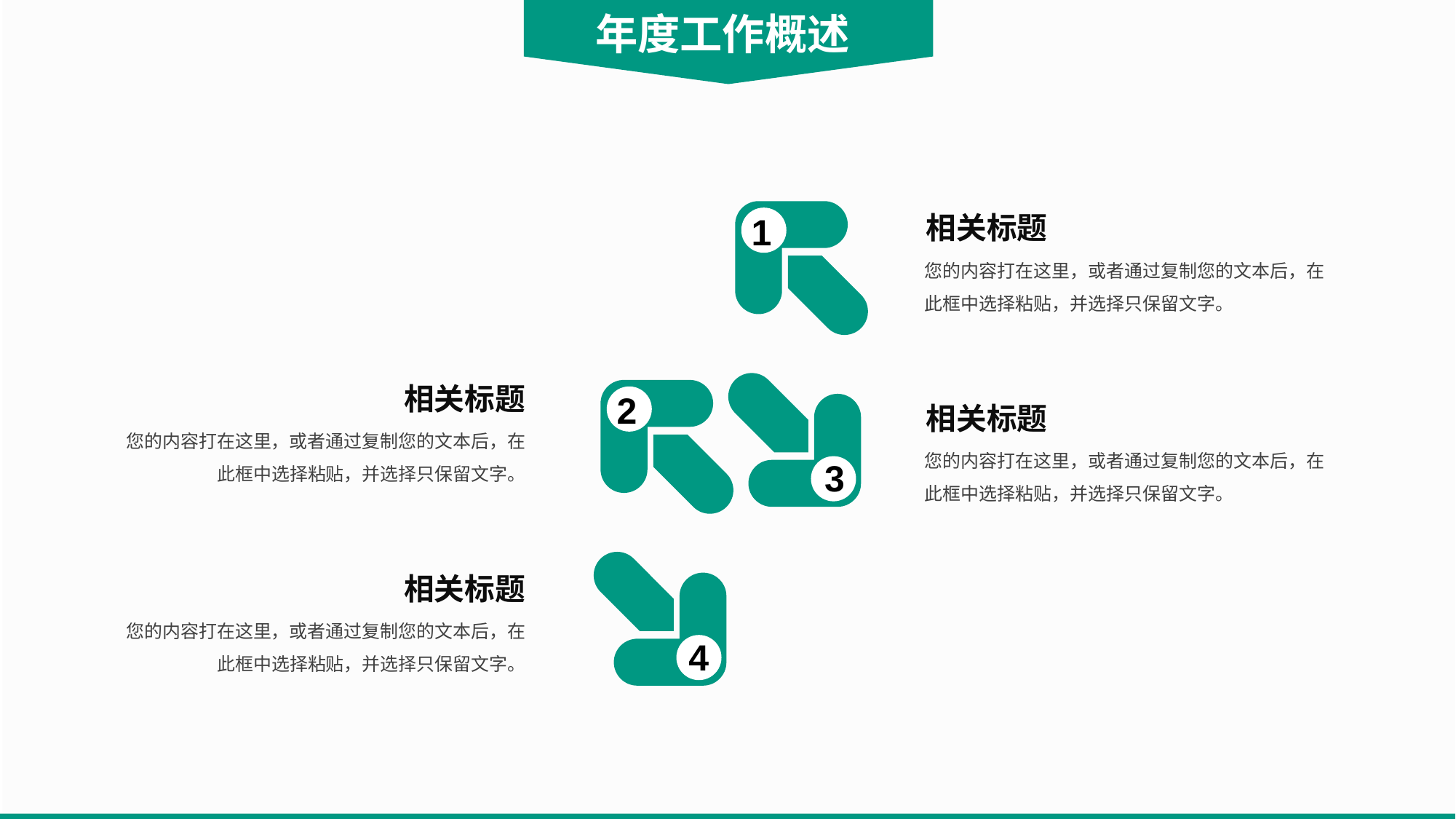

年度工作概述

1
相关标题
您的内容打在这里，或者通过复制您的文本后，在此框中选择粘贴，并选择只保留文字。
相关标题
您的内容打在这里，或者通过复制您的文本后，在此框中选择粘贴，并选择只保留文字。
2
相关标题
您的内容打在这里，或者通过复制您的文本后，在此框中选择粘贴，并选择只保留文字。
3
相关标题
您的内容打在这里，或者通过复制您的文本后，在此框中选择粘贴，并选择只保留文字。
4